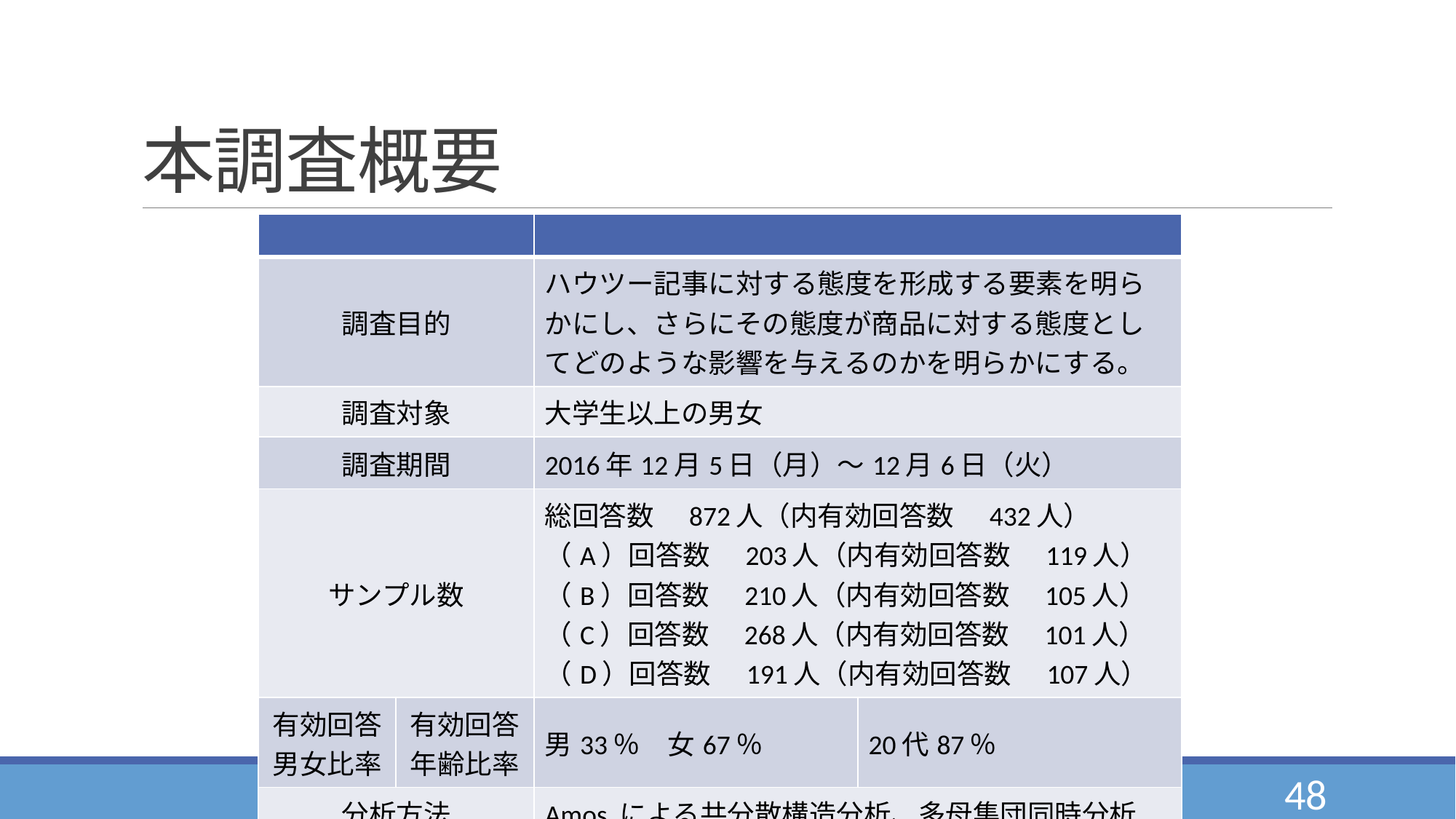

# 本調査概要
|  |  |  |  |
| --- | --- | --- | --- |
| 調査目的 |  | ハウツー記事に対する態度を形成する要素を明らかにし、さらにその態度が商品に対する態度としてどのような影響を与えるのかを明らかにする。 |  |
| 調査対象 |  | 大学生以上の男女 |  |
| 調査期間 |  | 2016年12月5日（月）～12月6日（火） |  |
| サンプル数 |  | 総回答数　872人（内有効回答数　432人） （A）回答数　203人（内有効回答数　119人） （B）回答数　210人（内有効回答数　105人） （C）回答数　268人（内有効回答数　101人） （D）回答数　191人（内有効回答数　107人） |  |
| 有効回答男女比率 | 有効回答 年齢比率 | 男33％　女67％ | 20代87％ |
| 分析方法 |  | Amos による共分散構造分析、多母集団同時分析 |  |
48